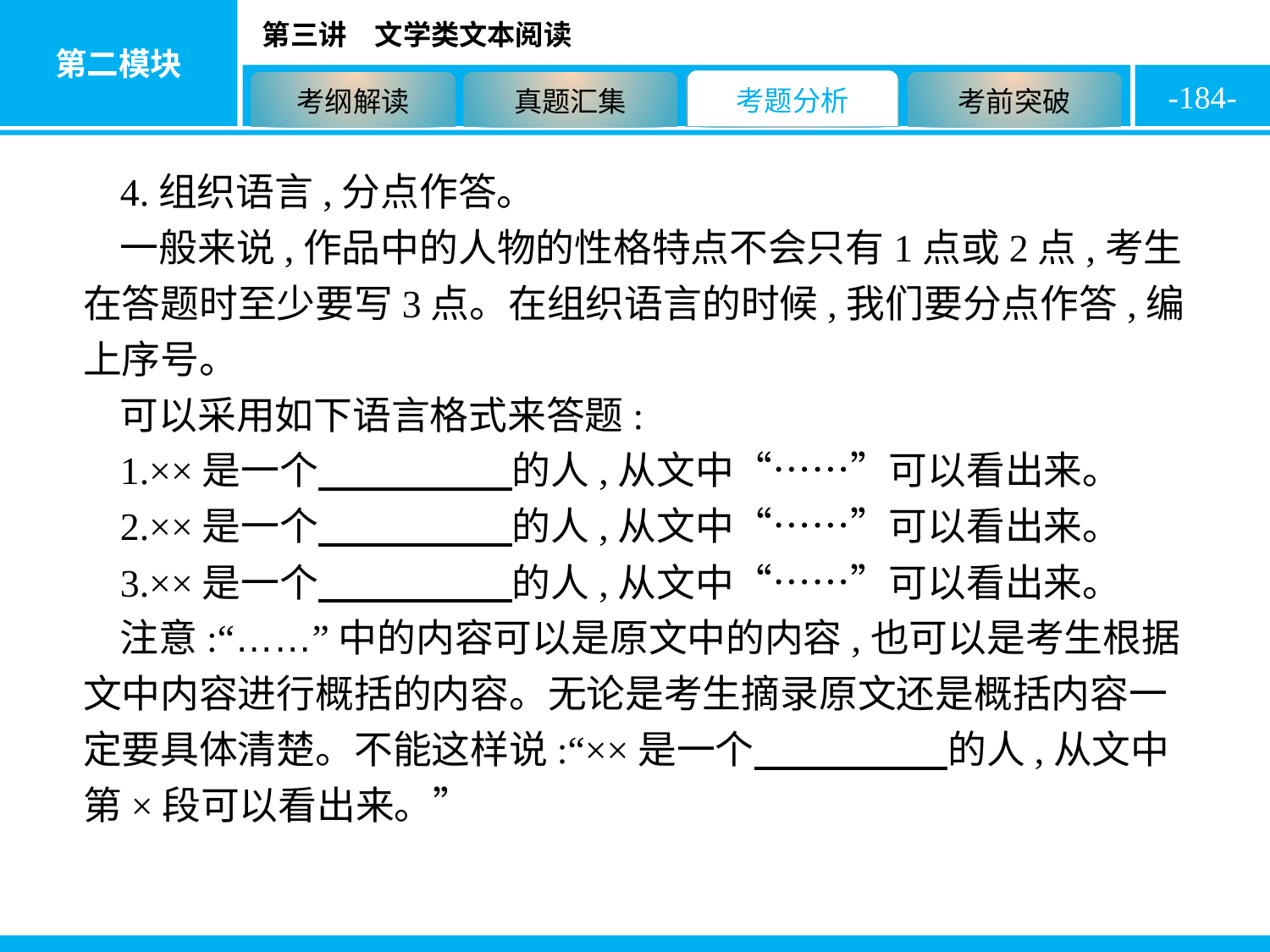

-184-
4.组织语言,分点作答。
一般来说,作品中的人物的性格特点不会只有1点或2点,考生在答题时至少要写3点。在组织语言的时候,我们要分点作答,编上序号。
可以采用如下语言格式来答题:
1.××是一个　　　　　的人,从文中“……”可以看出来。
2.××是一个　　　　　的人,从文中“……”可以看出来。
3.××是一个　　　　　的人,从文中“……”可以看出来。
注意:“……”中的内容可以是原文中的内容,也可以是考生根据文中内容进行概括的内容。无论是考生摘录原文还是概括内容一定要具体清楚。不能这样说:“××是一个　　　　　的人,从文中第×段可以看出来。”